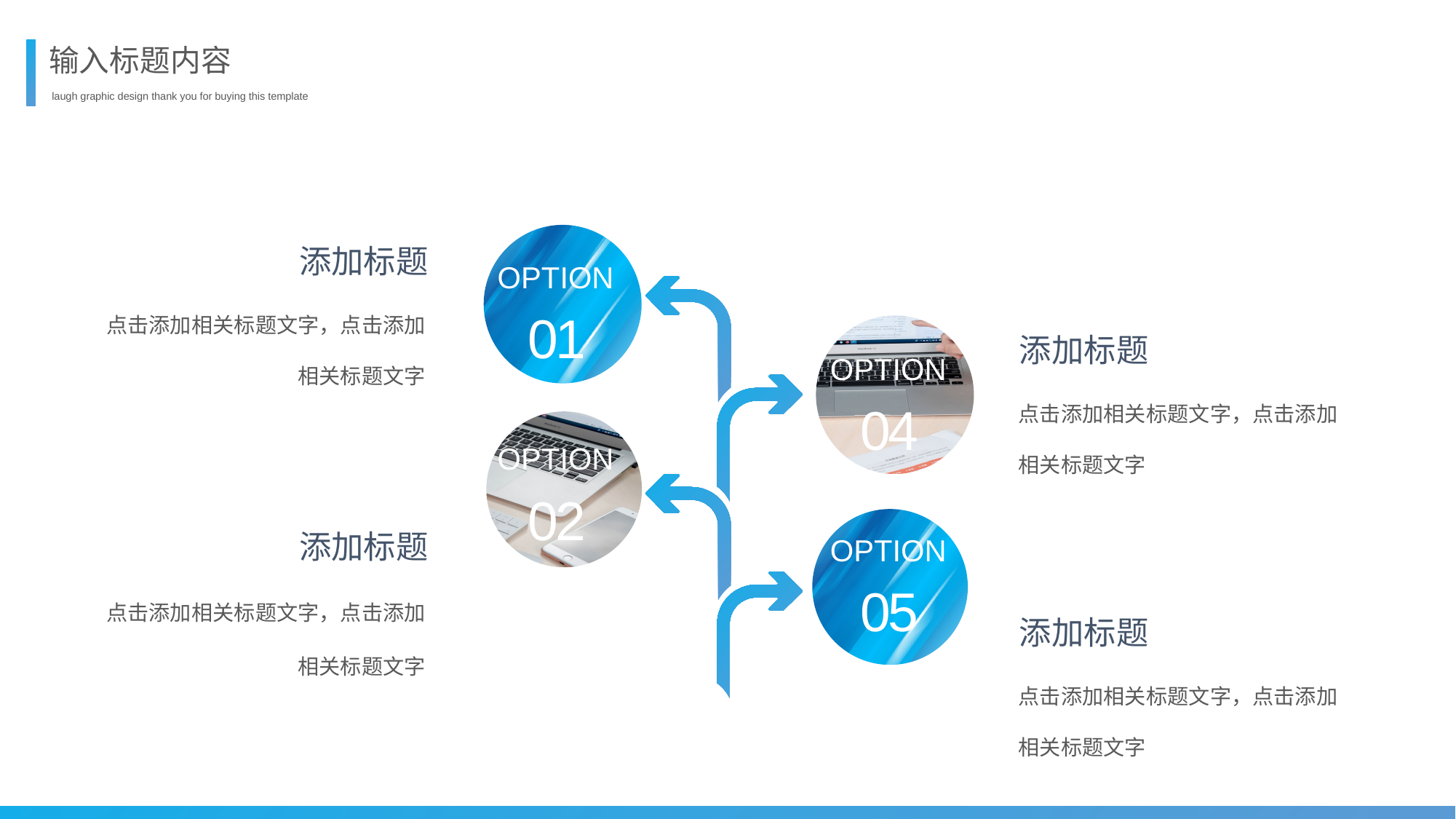

输入标题内容

laugh graphic design thank you for buying this template

添加标题
OPTION

点击添加相关标题文字，点击添加相关标题文字
01

添加标题
OPTION
点击添加相关标题文字，点击添加相关标题文字

04

OPTION
02

添加标题
OPTION
05
点击添加相关标题文字，点击添加相关标题文字

添加标题
点击添加相关标题文字，点击添加相关标题文字